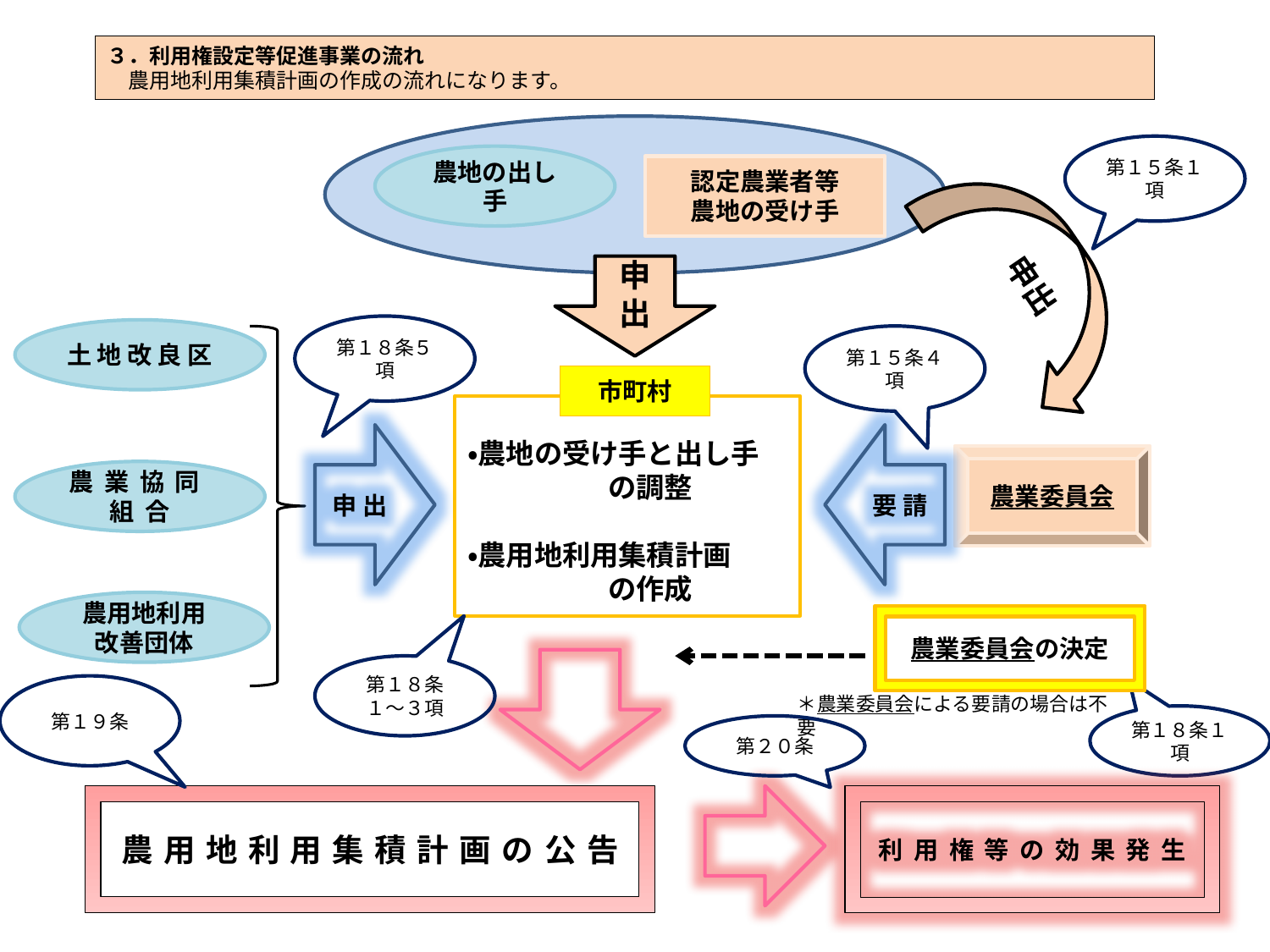

３．利用権設定等促進事業の流れ
　農用地利用集積計画の作成の流れになります。

第１５条１項
農地の出し手
認定農業者等
農地の受け手
申出
申出
第１８条５項
土地改良区

第１５条４項
市町村

・農地の受け手と出し手
　　　　　の調整

・農用地利用集積計画
　　　　　の作成
申出
要請
農業委員会
農業協同組合
農用地利用
改善団体
農業委員会の決定

第１８条
１～３項
第１９条
＊農業委員会による要請の場合は不要
第１８条１項
第２０条
農用地利用集積計画の公告

利用権等の効果発生